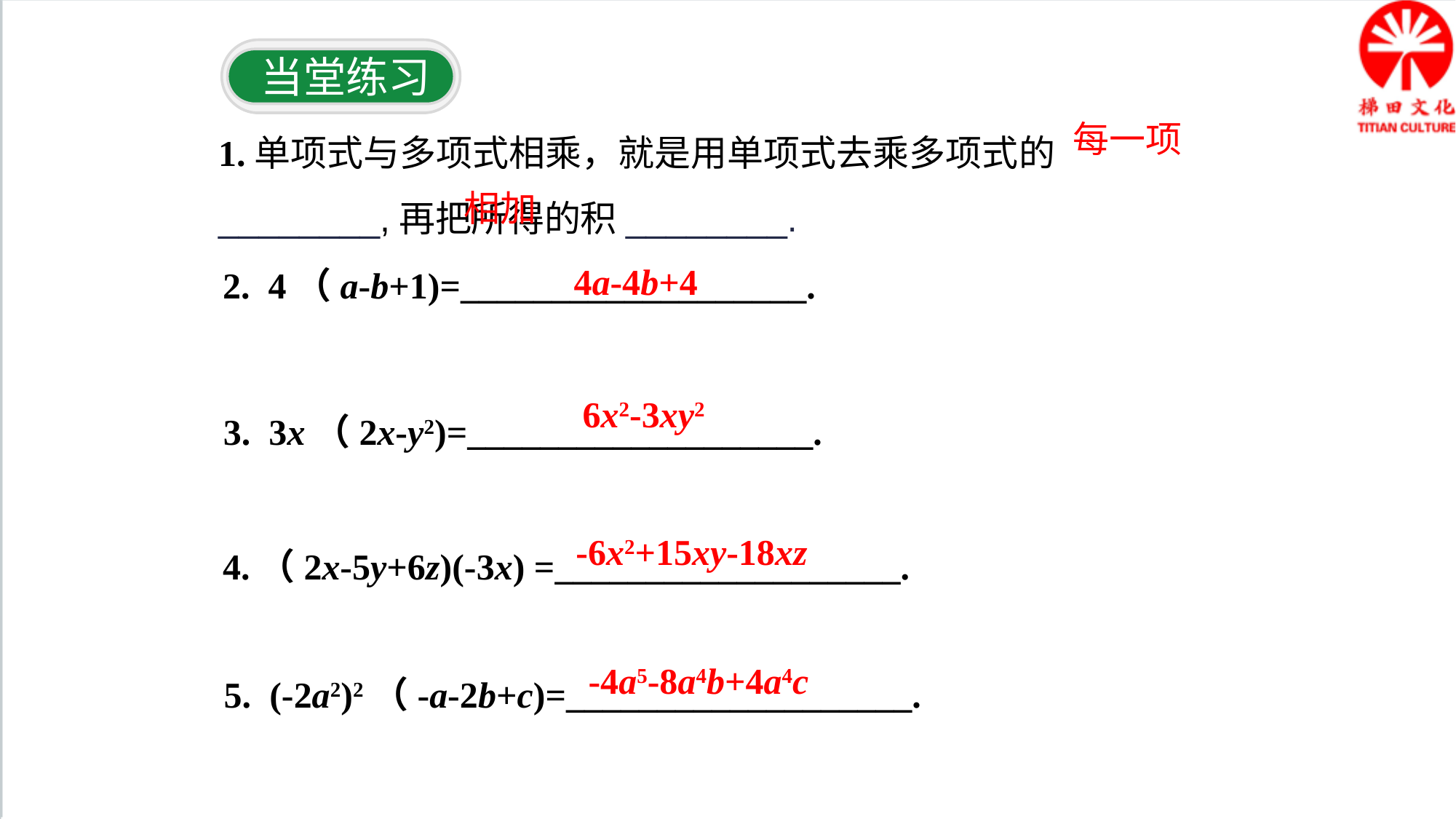

当堂练习
1.单项式与多项式相乘，就是用单项式去乘多项式的________,再把所得的积________.
每一项
相加
4a-4b+4
2.  4（a-b+1)=___________________.
6x2-3xy2
3.  3x（2x-y2)=___________________.
-6x2+15xy-18xz
4.（2x-5y+6z)(-3x) =___________________.
-4a5-8a4b+4a4c
5.  (-2a2)2（-a-2b+c)=___________________.